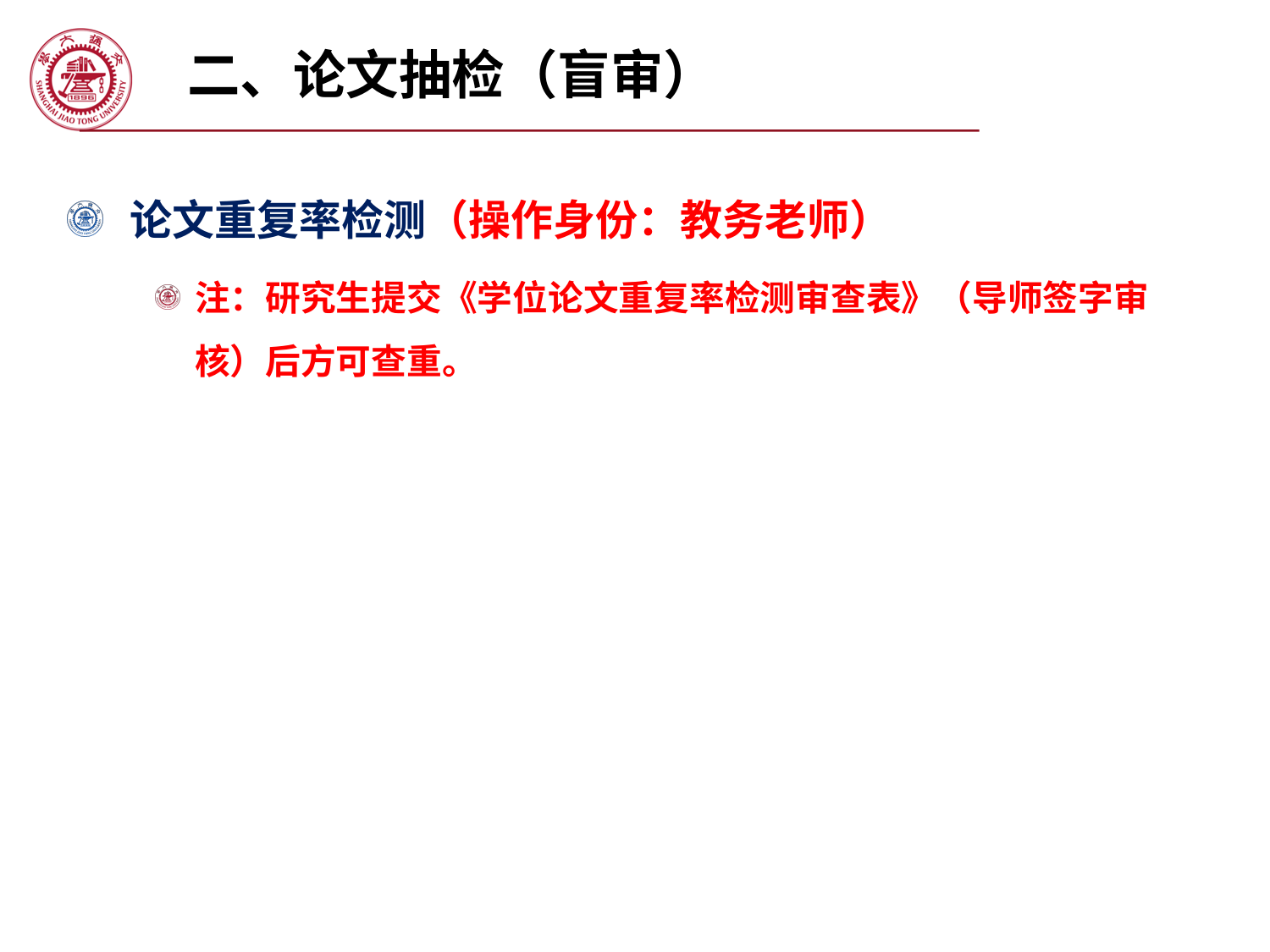

二、论文抽检（盲审）
论文重复率检测（操作身份：教务老师）
注：研究生提交《学位论文重复率检测审查表》（导师签字审核）后方可查重。